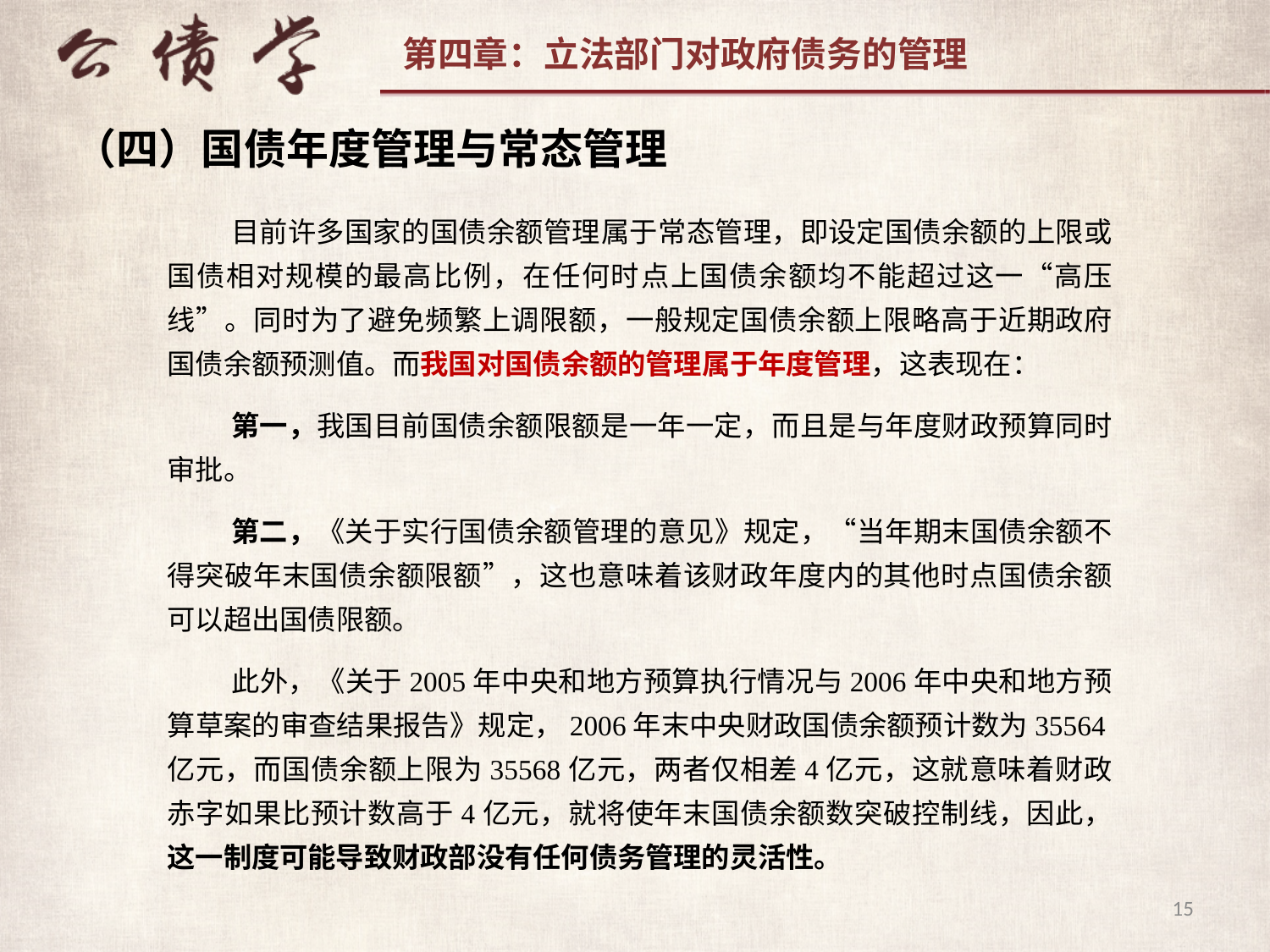

（四）国债年度管理与常态管理
   目前许多国家的国债余额管理属于常态管理，即设定国债余额的上限或国债相对规模的最高比例，在任何时点上国债余额均不能超过这一“高压线”。同时为了避免频繁上调限额，一般规定国债余额上限略高于近期政府国债余额预测值。而我国对国债余额的管理属于年度管理，这表现在：
   第一，我国目前国债余额限额是一年一定，而且是与年度财政预算同时审批。
   第二，《关于实行国债余额管理的意见》规定，“当年期末国债余额不得突破年末国债余额限额”，这也意味着该财政年度内的其他时点国债余额可以超出国债限额。
   此外，《关于2005年中央和地方预算执行情况与2006年中央和地方预算草案的审查结果报告》规定，2006年末中央财政国债余额预计数为35564亿元，而国债余额上限为35568亿元，两者仅相差4亿元，这就意味着财政赤字如果比预计数高于4亿元，就将使年末国债余额数突破控制线，因此，这一制度可能导致财政部没有任何债务管理的灵活性。
15